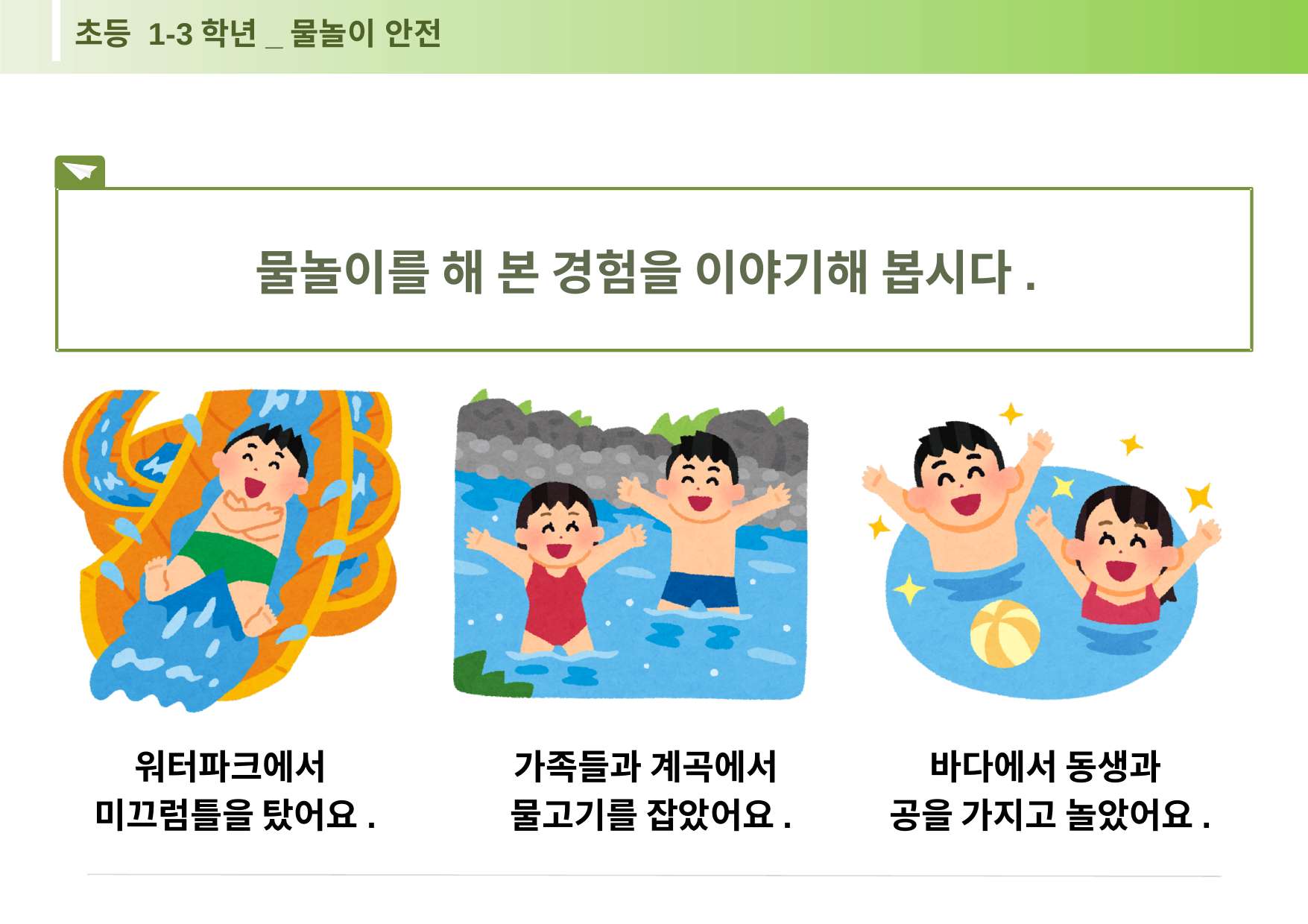

초등 1-3학년_물놀이 안전

물놀이를 해 본 경험을 이야기해 봅시다.

워터파크에서
미끄럼틀을 탔어요.
가족들과 계곡에서
물고기를 잡았어요.
바다에서 동생과
공을 가지고 놀았어요.